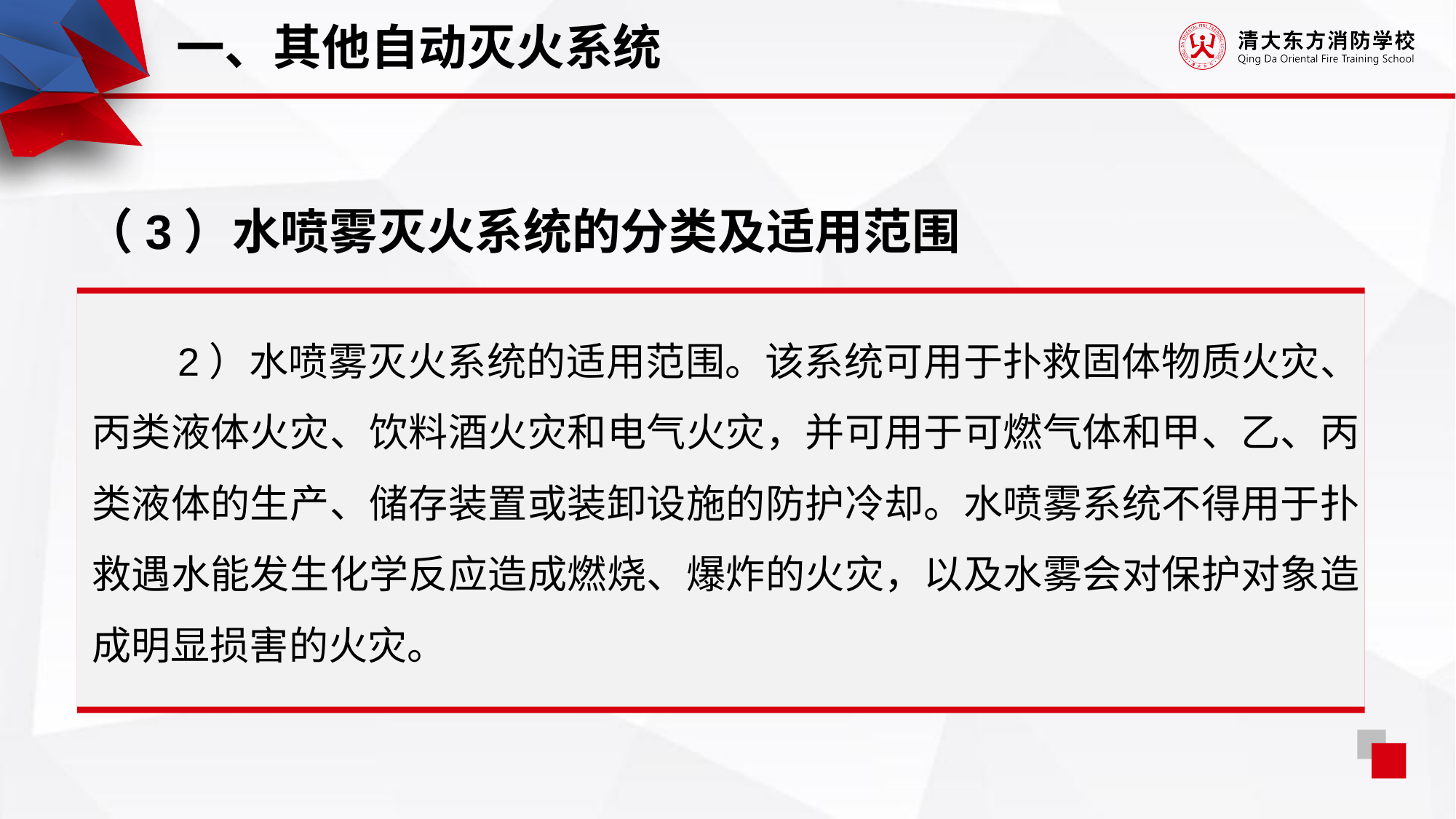

一、其他自动灭火系统

（3）水喷雾灭火系统的分类及适用范围

2）水喷雾灭火系统的适用范围。该系统可用于扑救固体物质火灾、丙类液体火灾、饮料酒火灾和电气火灾，并可用于可燃气体和甲、乙、丙类液体的生产、储存装置或装卸设施的防护冷却。水喷雾系统不得用于扑救遇水能发生化学反应造成燃烧、爆炸的火灾，以及水雾会对保护对象造成明显损害的火灾。